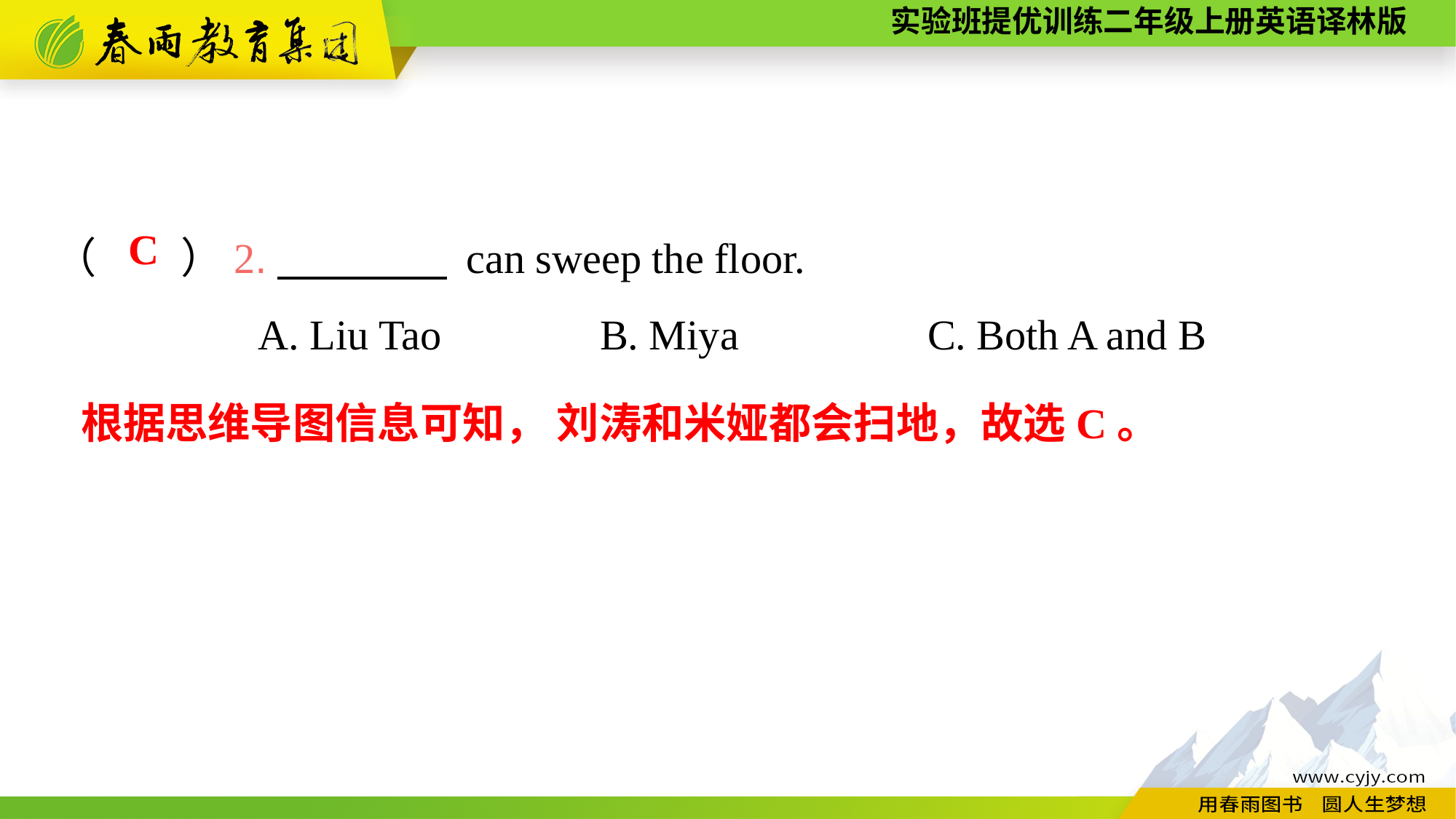

（　　）2.　　　　 can sweep the floor.
A. Liu Tao		B. Miya		C. Both A and B
C
根据思维导图信息可知， 刘涛和米娅都会扫地，故选C。